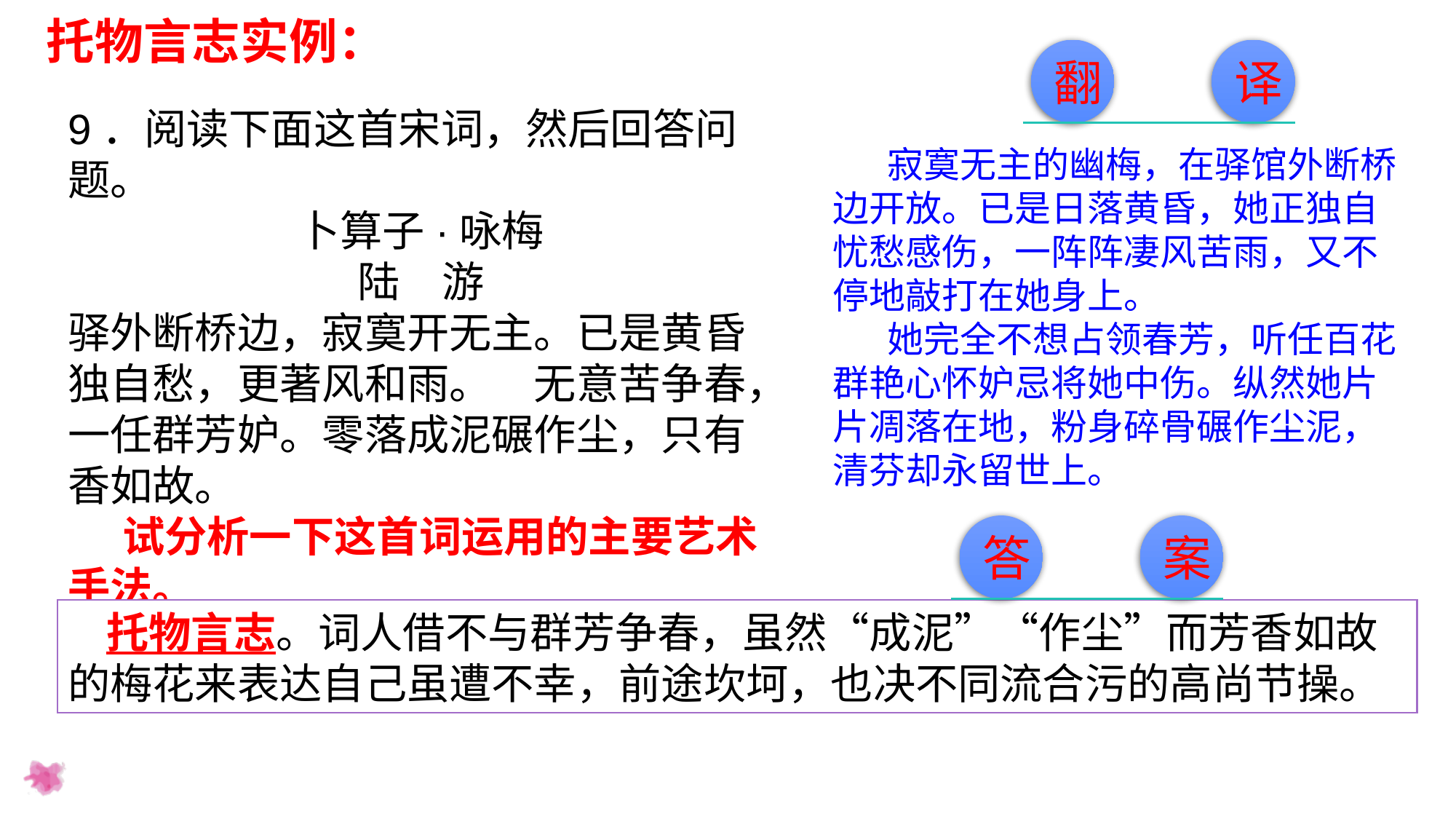

托物言志实例：
翻
译
9．阅读下面这首宋词，然后回答问题。
卜算子·咏梅
陆　游
驿外断桥边，寂寞开无主。已是黄昏独自愁，更著风和雨。　无意苦争春，一任群芳妒。零落成泥碾作尘，只有香如故。
试分析一下这首词运用的主要艺术手法。
寂寞无主的幽梅，在驿馆外断桥边开放。已是日落黄昏，她正独自忧愁感伤，一阵阵凄风苦雨，又不停地敲打在她身上。
她完全不想占领春芳，听任百花群艳心怀妒忌将她中伤。纵然她片片凋落在地，粉身碎骨碾作尘泥，清芬却永留世上。
答
案
   托物言志。词人借不与群芳争春，虽然“成泥”“作尘”而芳香如故的梅花来表达自己虽遭不幸，前途坎坷，也决不同流合污的高尚节操。